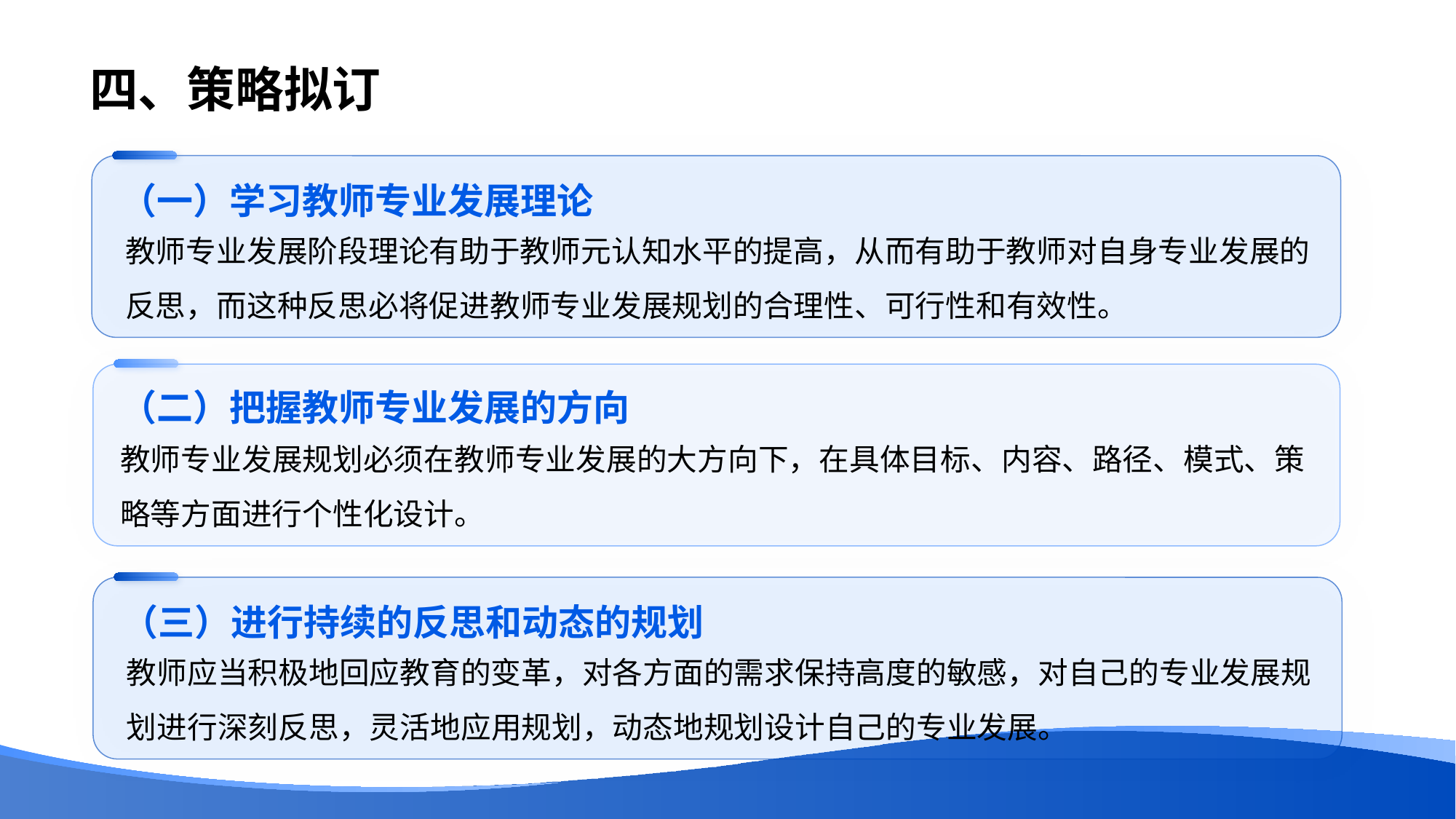

# 四、策略拟订

（一）学习教师专业发展理论

教师专业发展阶段理论有助于教师元认知水平的提高，从而有助于教师对自身专业发展的反思，而这种反思必将促进教师专业发展规划的合理性、可行性和有效性。
（二）把握教师专业发展的方向

教师专业发展规划必须在教师专业发展的大方向下，在具体目标、内容、路径、模式、策略等方面进行个性化设计。

（三）进行持续的反思和动态的规划

教师应当积极地回应教育的变革，对各方面的需求保持高度的敏感，对自己的专业发展规划进行深刻反思，灵活地应用规划，动态地规划设计自己的专业发展。